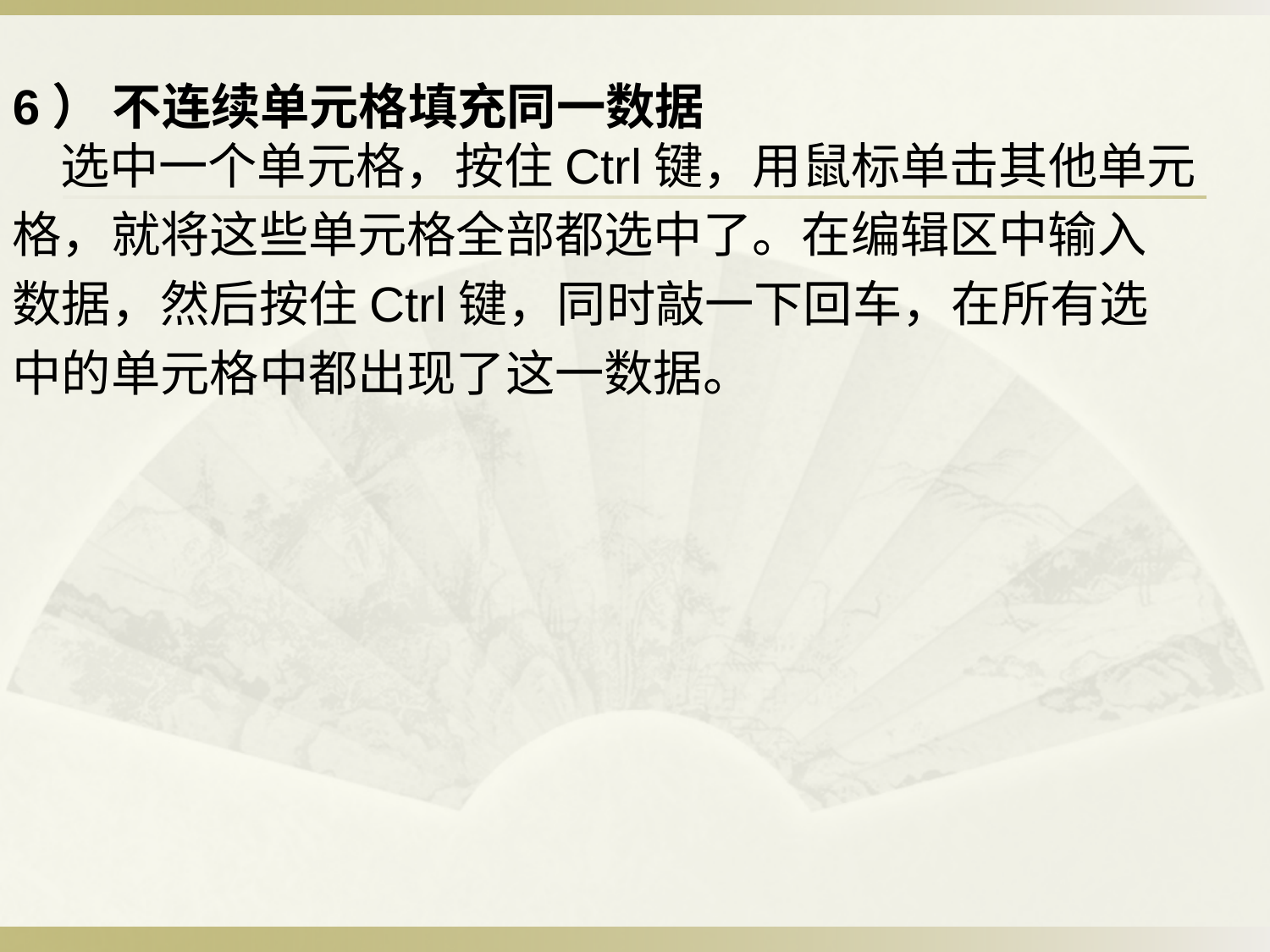

6） 不连续单元格填充同一数据
选中一个单元格，按住Ctrl键，用鼠标单击其他单元
格，就将这些单元格全部都选中了。在编辑区中输入
数据，然后按住Ctrl键，同时敲一下回车，在所有选
中的单元格中都出现了这一数据。